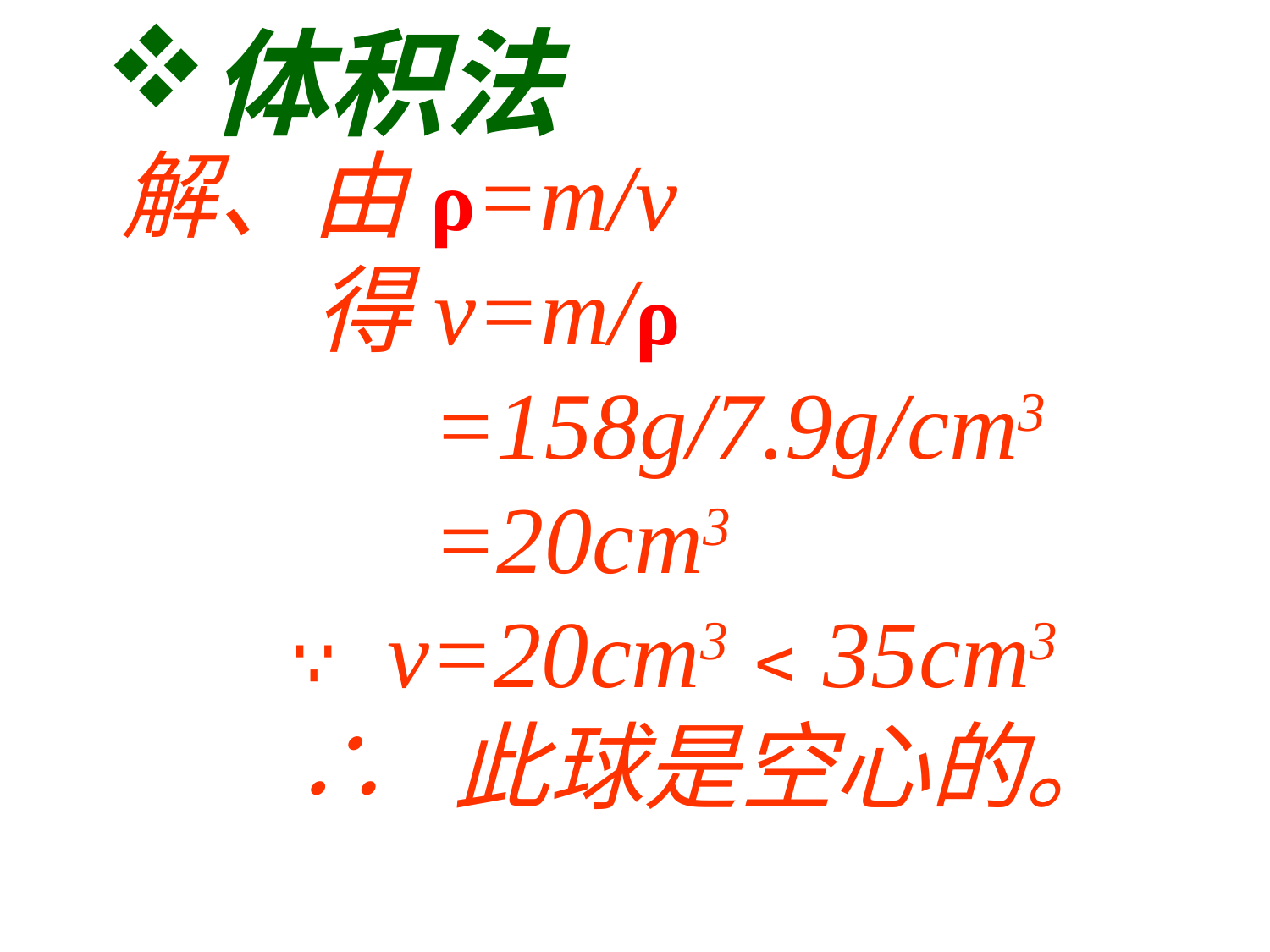

体积法
解、由ρ=m/v
        得v=m/ρ
             =158g/7.9g/cm3
             =20cm3
       ∵  v=20cm3﹤35cm3
        ∴  此球是空心的。